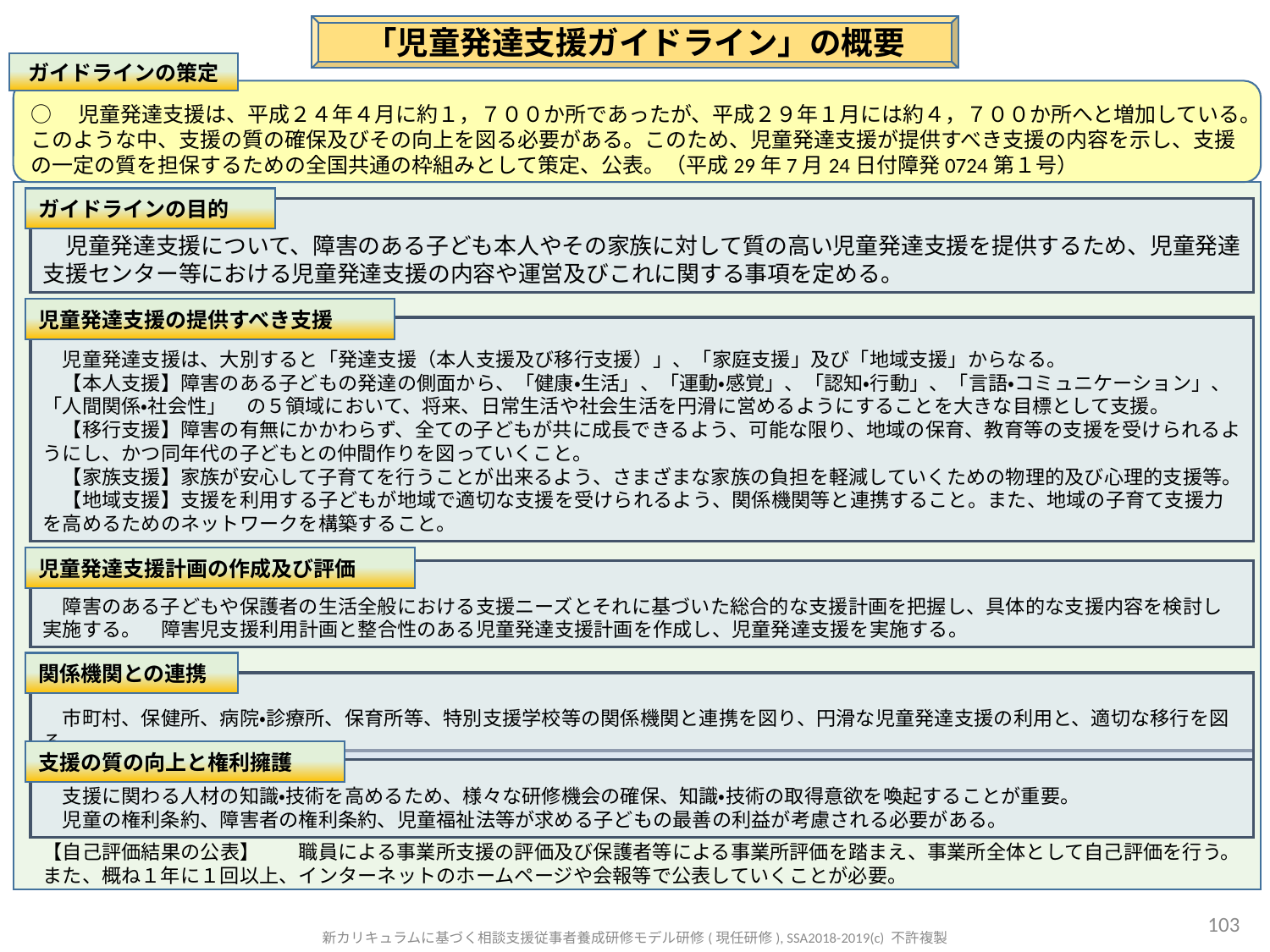

「児童発達支援ガイドライン」の概要
ガイドラインの策定

○　児童発達支援は、平成２４年４月に約１，７００か所であったが、平成２９年１月には約４，７００か所へと増加している。このような中、支援の質の確保及びその向上を図る必要がある。このため、児童発達支援が提供すべき支援の内容を示し、支援の一定の質を担保するための全国共通の枠組みとして策定、公表。（平成29年7月24日付障発0724第１号）

ガイドラインの目的

　児童発達支援について、障害のある子ども本人やその家族に対して質の高い児童発達支援を提供するため、児童発達支援センター等における児童発達支援の内容や運営及びこれに関する事項を定める。
児童発達支援の提供すべき支援

　児童発達支援は、大別すると「発達支援（本人支援及び移行支援）」、「家庭支援」及び「地域支援」からなる。
　【本人支援】障害のある子どもの発達の側面から、「健康・生活」、「運動・感覚」、「認知・行動」、「言語・コミュニケーション」、「人間関係・社会性」　の５領域において、将来、日常生活や社会生活を円滑に営めるようにすることを大きな目標として支援。
　【移行支援】障害の有無にかかわらず、全ての子どもが共に成長できるよう、可能な限り、地域の保育、教育等の支援を受けられるようにし、かつ同年代の子どもとの仲間作りを図っていくこと。
　【家族支援】家族が安心して子育てを行うことが出来るよう、さまざまな家族の負担を軽減していくための物理的及び心理的支援等。
　【地域支援】支援を利用する子どもが地域で適切な支援を受けられるよう、関係機関等と連携すること。また、地域の子育て支援力を高めるためのネットワークを構築すること。
児童発達支援計画の作成及び評価

　障害のある子どもや保護者の生活全般における支援ニーズとそれに基づいた総合的な支援計画を把握し、具体的な支援内容を検討し実施する。　障害児支援利用計画と整合性のある児童発達支援計画を作成し、児童発達支援を実施する。
関係機関との連携

　市町村、保健所、病院・診療所、保育所等、特別支援学校等の関係機関と連携を図り、円滑な児童発達支援の利用と、適切な移行を図る。
支援の質の向上と権利擁護

　支援に関わる人材の知識・技術を高めるため、様々な研修機会の確保、知識・技術の取得意欲を喚起することが重要。
　児童の権利条約、障害者の権利条約、児童福祉法等が求める子どもの最善の利益が考慮される必要がある。
【自己評価結果の公表】　　職員による事業所支援の評価及び保護者等による事業所評価を踏まえ、事業所全体として自己評価を行う。また、概ね１年に１回以上、インターネットのホームページや会報等で公表していくことが必要。
103
新カリキュラムに基づく相談支援従事者養成研修モデル研修(現任研修), SSA2018-2019(c) 不許複製